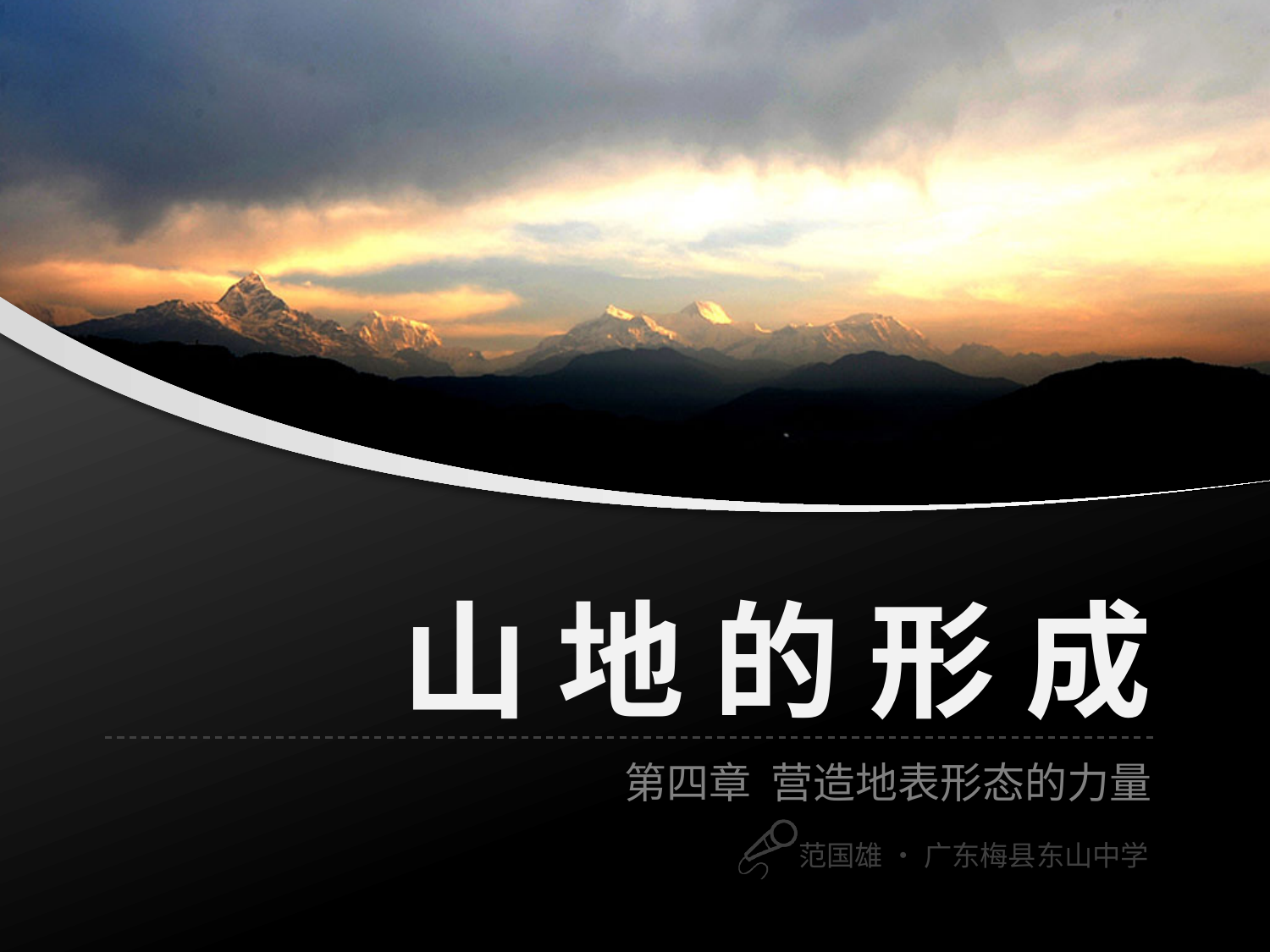

# 山 地 的 形 成
第四章  营造地表形态的力量